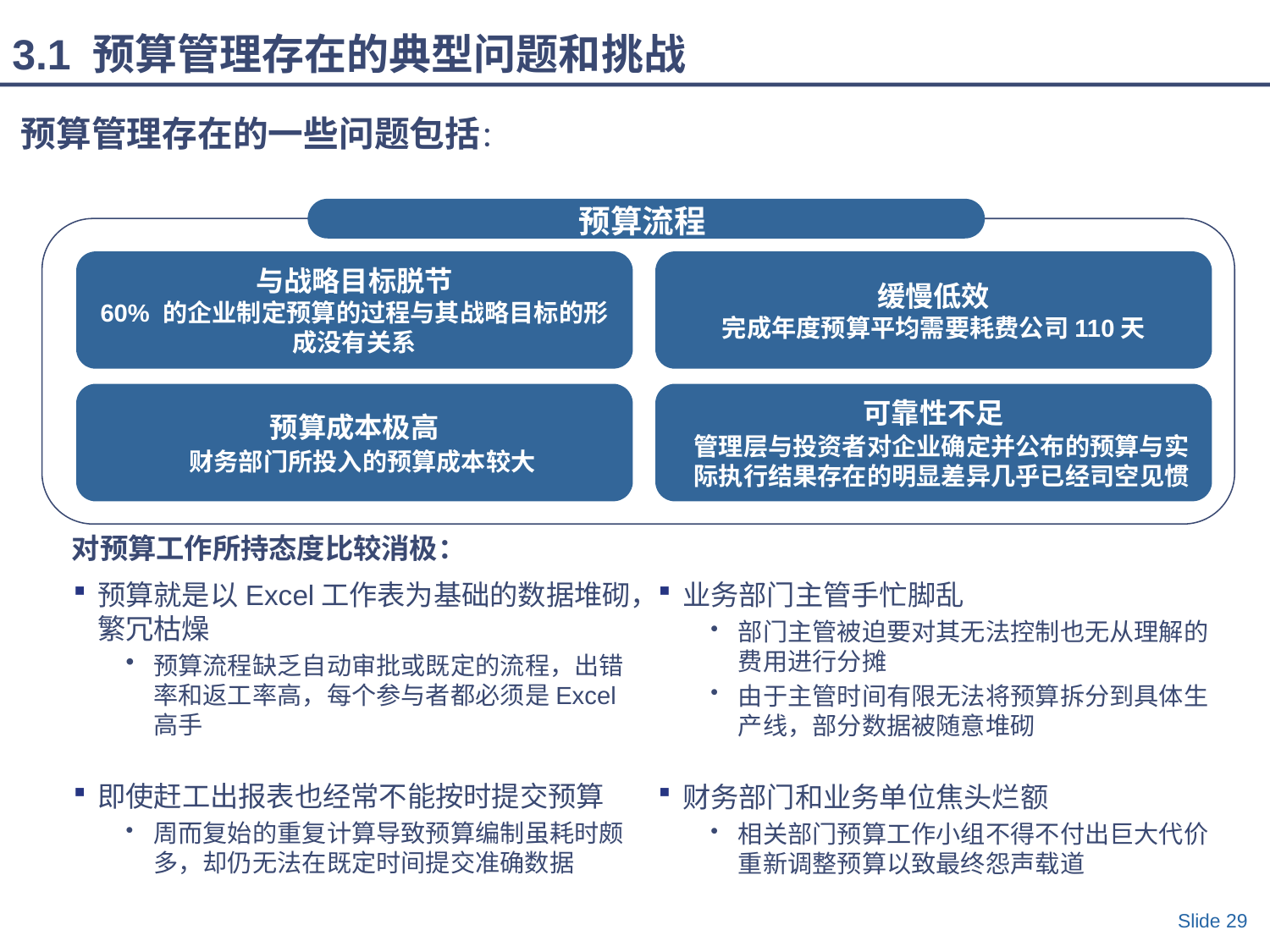

3.1 预算管理存在的典型问题和挑战

预算管理存在的一些问题包括：
预算流程

与战略目标脱节
60% 的企业制定预算的过程与其战略目标的形成没有关系
缓慢低效
完成年度预算平均需要耗费公司110天
预算成本极高
财务部门所投入的预算成本较大
可靠性不足
管理层与投资者对企业确定并公布的预算与实际执行结果存在的明显差异几乎已经司空见惯
对预算工作所持态度比较消极：
预算就是以Excel工作表为基础的数据堆砌，繁冗枯燥
预算流程缺乏自动审批或既定的流程，出错率和返工率高，每个参与者都必须是Excel高手

即使赶工出报表也经常不能按时提交预算
周而复始的重复计算导致预算编制虽耗时颇多，却仍无法在既定时间提交准确数据
业务部门主管手忙脚乱
部门主管被迫要对其无法控制也无从理解的费用进行分摊
由于主管时间有限无法将预算拆分到具体生产线，部分数据被随意堆砌

财务部门和业务单位焦头烂额
相关部门预算工作小组不得不付出巨大代价重新调整预算以致最终怨声载道
Slide 29